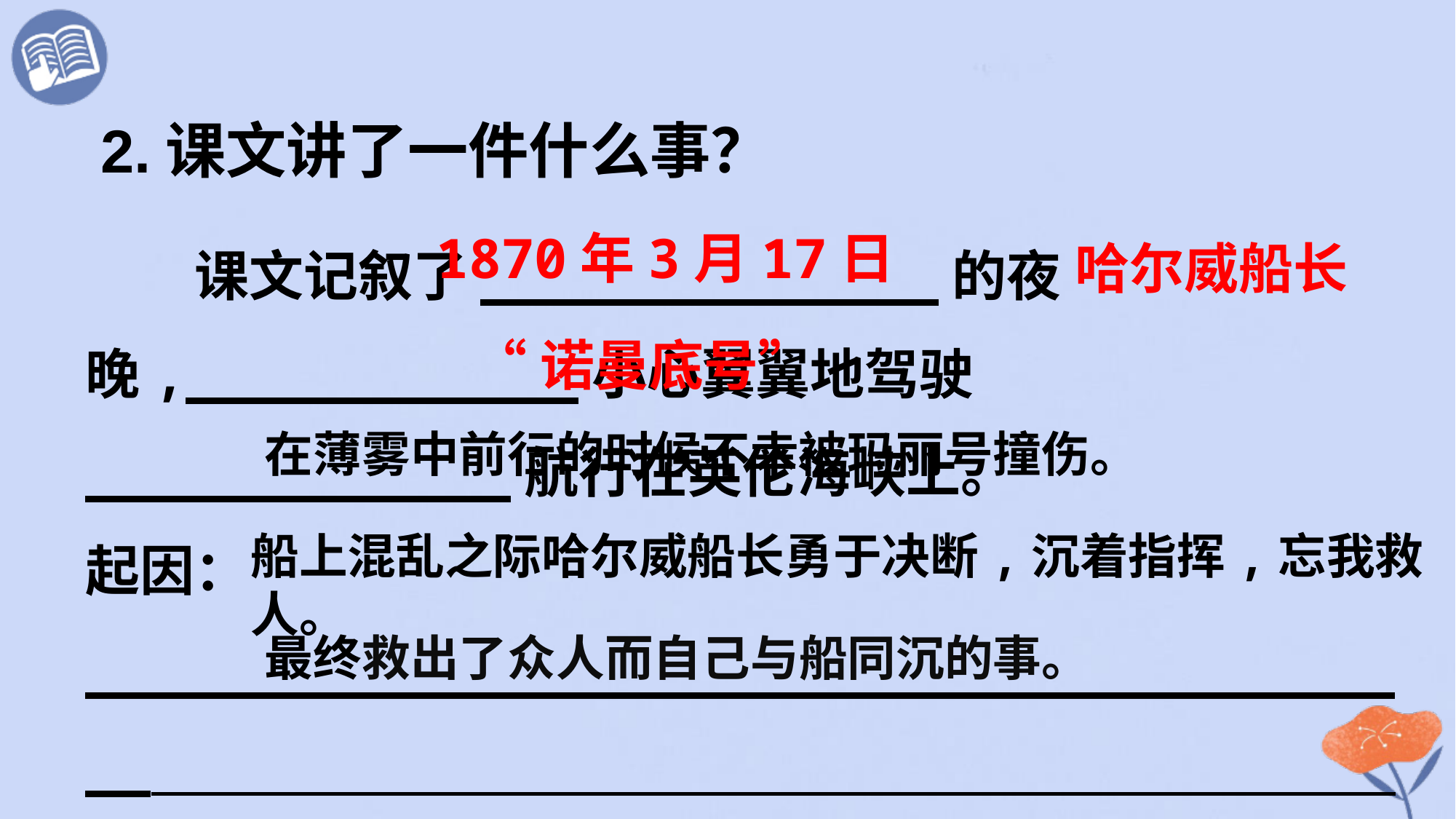

2.课文讲了一件什么事？
	课文记叙了______________的夜晚,____________小心翼翼地驾驶_____________航行在英伦海峡上。
起因：__________________________________________                                                                                                                                                                          经过：__________________________________________                                                                                       结果：__________________________________________
哈尔威船长
1870年3月17日
“诺曼底号”
在薄雾中前行的时候不幸被玛丽号撞伤。
船上混乱之际哈尔威船长勇于决断,沉着指挥,忘我救人。
最终救出了众人而自己与船同沉的事。